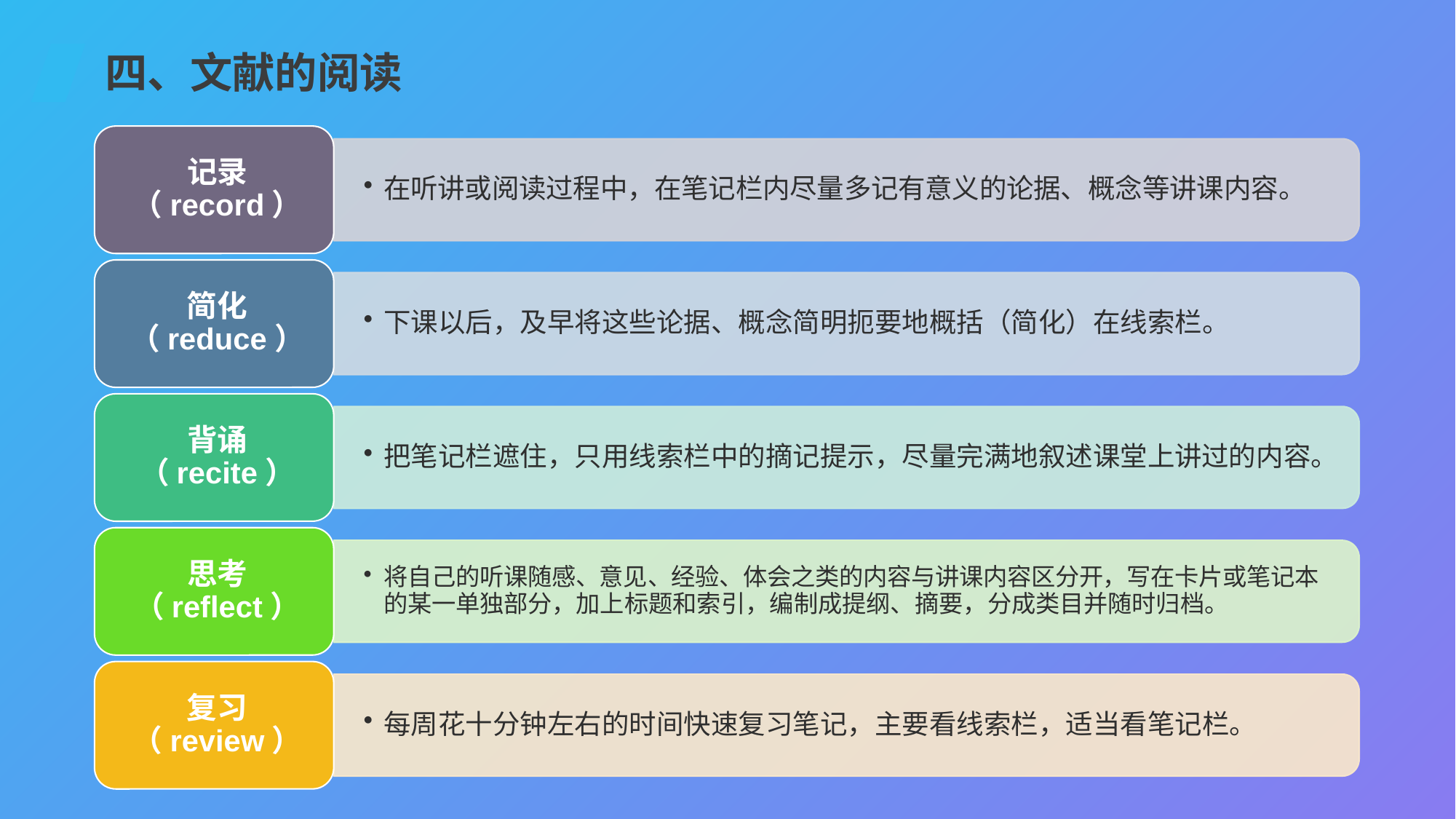

四、文献的阅读
在听讲或阅读过程中，在笔记栏内尽量多记有意义的论据、概念等讲课内容。
记录（record）
下课以后，及早将这些论据、概念简明扼要地概括（简化）在线索栏。
简化（reduce）
把笔记栏遮住，只用线索栏中的摘记提示，尽量完满地叙述课堂上讲过的内容。
背诵（recite）
将自己的听课随感、意见、经验、体会之类的内容与讲课内容区分开，写在卡片或笔记本的某一单独部分，加上标题和索引，编制成提纲、摘要，分成类目并随时归档。
思考（reflect）
每周花十分钟左右的时间快速复习笔记，主要看线索栏，适当看笔记栏。
复习（review）